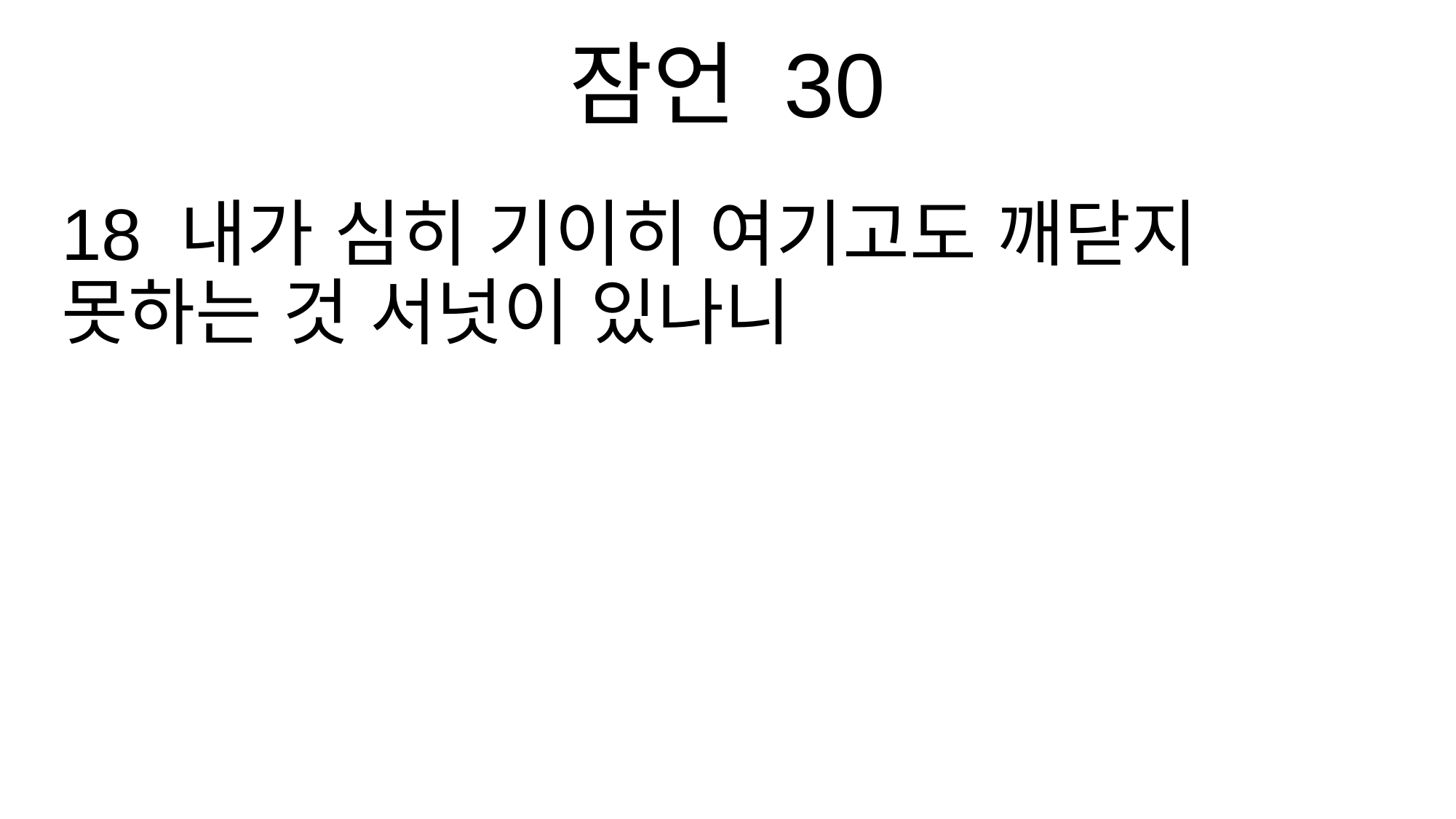

잠언 30
18 내가 심히 기이히 여기고도 깨닫지 못하는 것 서넛이 있나니